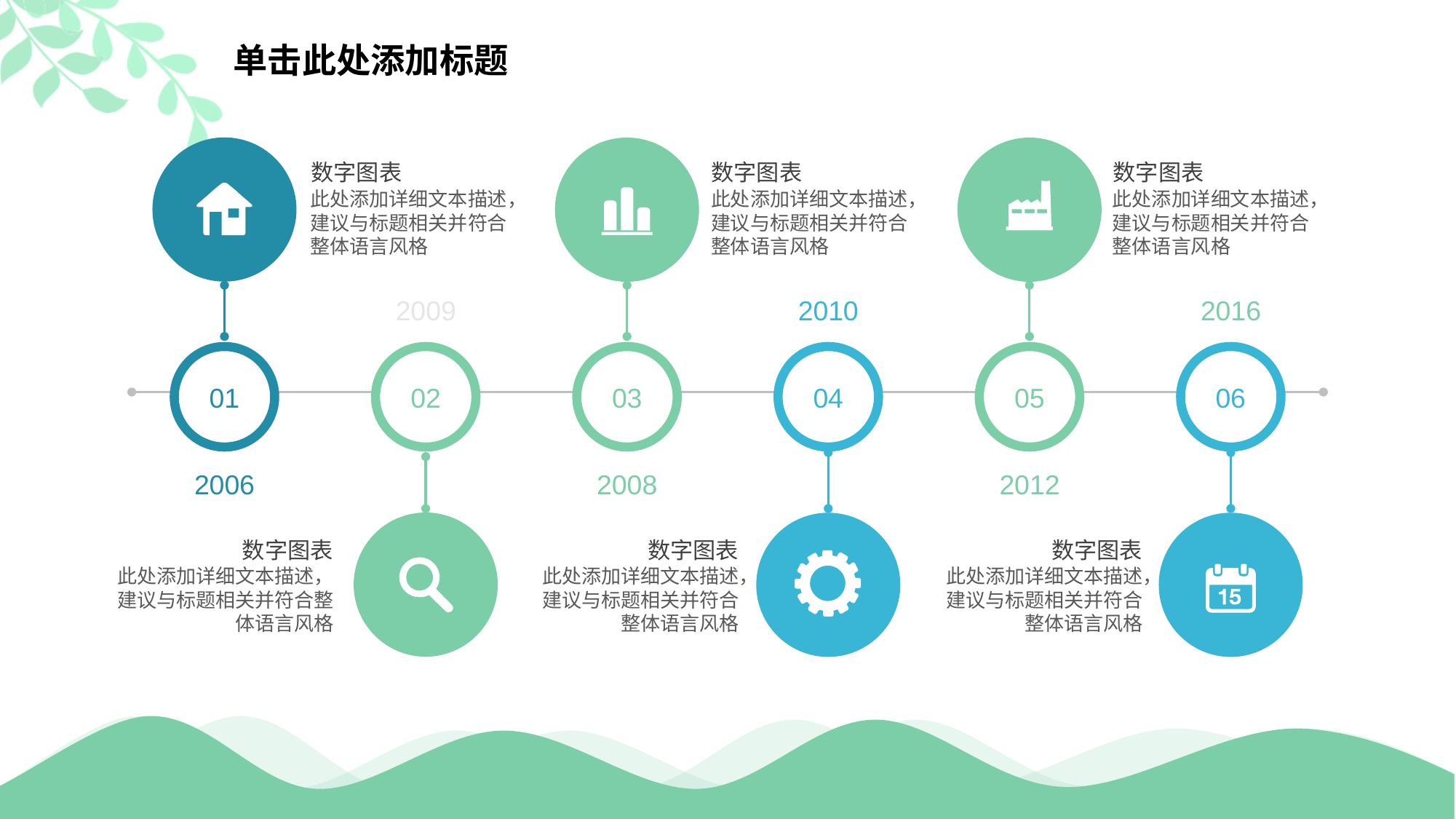

# 单击此处添加标题

数字图表
此处添加详细文本描述，建议与标题相关并符合整体语言风格
数字图表
此处添加详细文本描述，建议与标题相关并符合整体语言风格
数字图表
此处添加详细文本描述，建议与标题相关并符合整体语言风格

2009
2010
2016
01
02
03
04
05
06
2006
2008
2012

数字图表
此处添加详细文本描述，建议与标题相关并符合整体语言风格
数字图表
此处添加详细文本描述，建议与标题相关并符合整体语言风格
数字图表
此处添加详细文本描述，建议与标题相关并符合整体语言风格